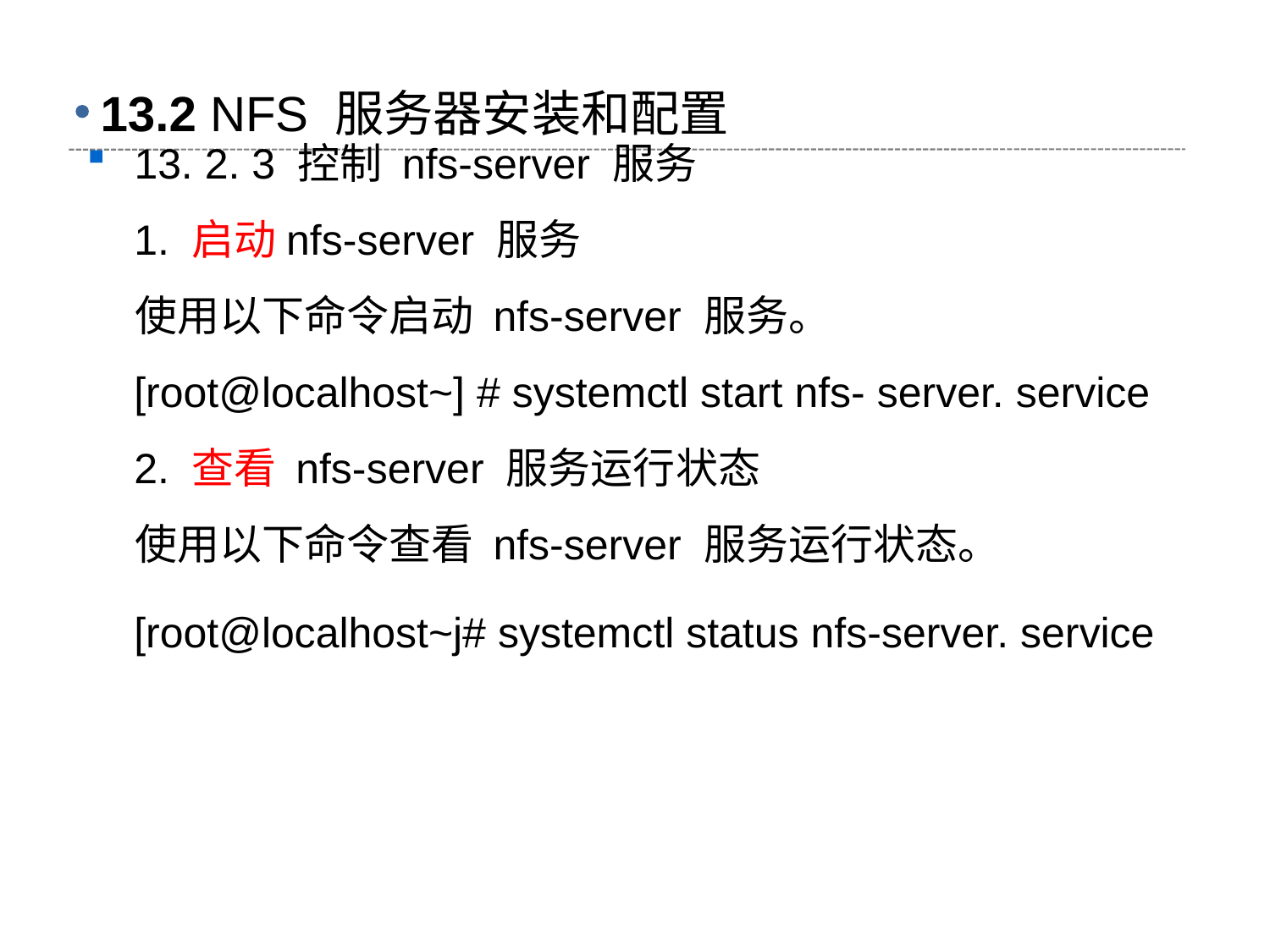

# 13.2 NFS 服务器安装和配置

13. 2. 3 控制 nfs-server 服务
    1. 启动nfs-server 服务
    使用以下命令启动 nfs-server 服务。
    [root@localhost~] # systemctl start nfs- server. service
    2. 查看 nfs-server 服务运行状态
    使用以下命令查看 nfs-server 服务运行状态。
    [root@localhost~j# systemctl status nfs-server. service